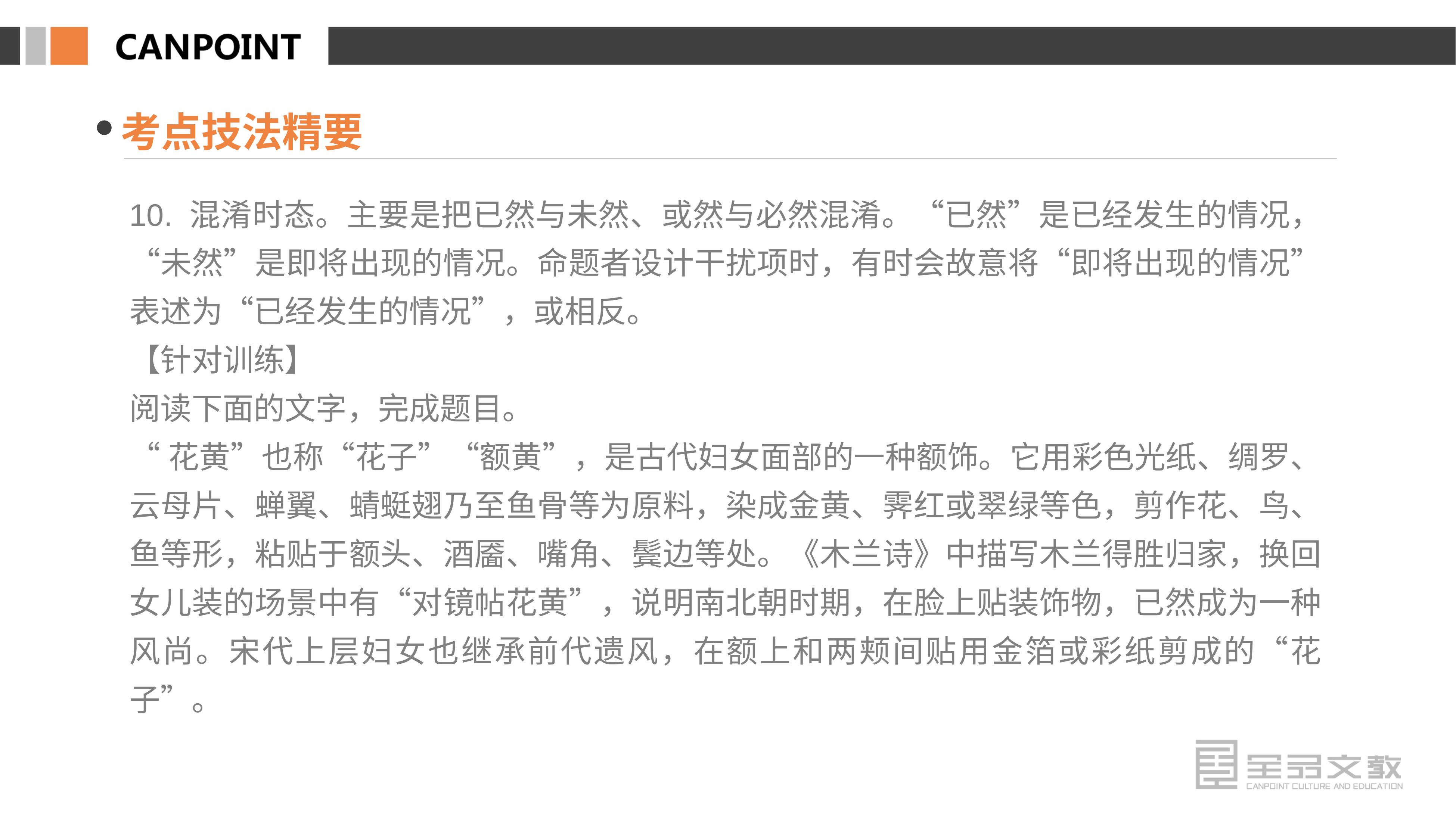

考点技法精要

10. 混淆时态。主要是把已然与未然、或然与必然混淆。“已然”是已经发生的情况，“未然”是即将出现的情况。命题者设计干扰项时，有时会故意将“即将出现的情况”表述为“已经发生的情况”，或相反。
【针对训练】
阅读下面的文字，完成题目。
“花黄”也称“花子”“额黄”，是古代妇女面部的一种额饰。它用彩色光纸、绸罗、云母片、蝉翼、蜻蜓翅乃至鱼骨等为原料，染成金黄、霁红或翠绿等色，剪作花、鸟、鱼等形，粘贴于额头、酒靥、嘴角、鬓边等处。《木兰诗》中描写木兰得胜归家，换回女儿装的场景中有“对镜帖花黄”，说明南北朝时期，在脸上贴装饰物，已然成为一种风尚。宋代上层妇女也继承前代遗风，在额上和两颊间贴用金箔或彩纸剪成的“花子”。